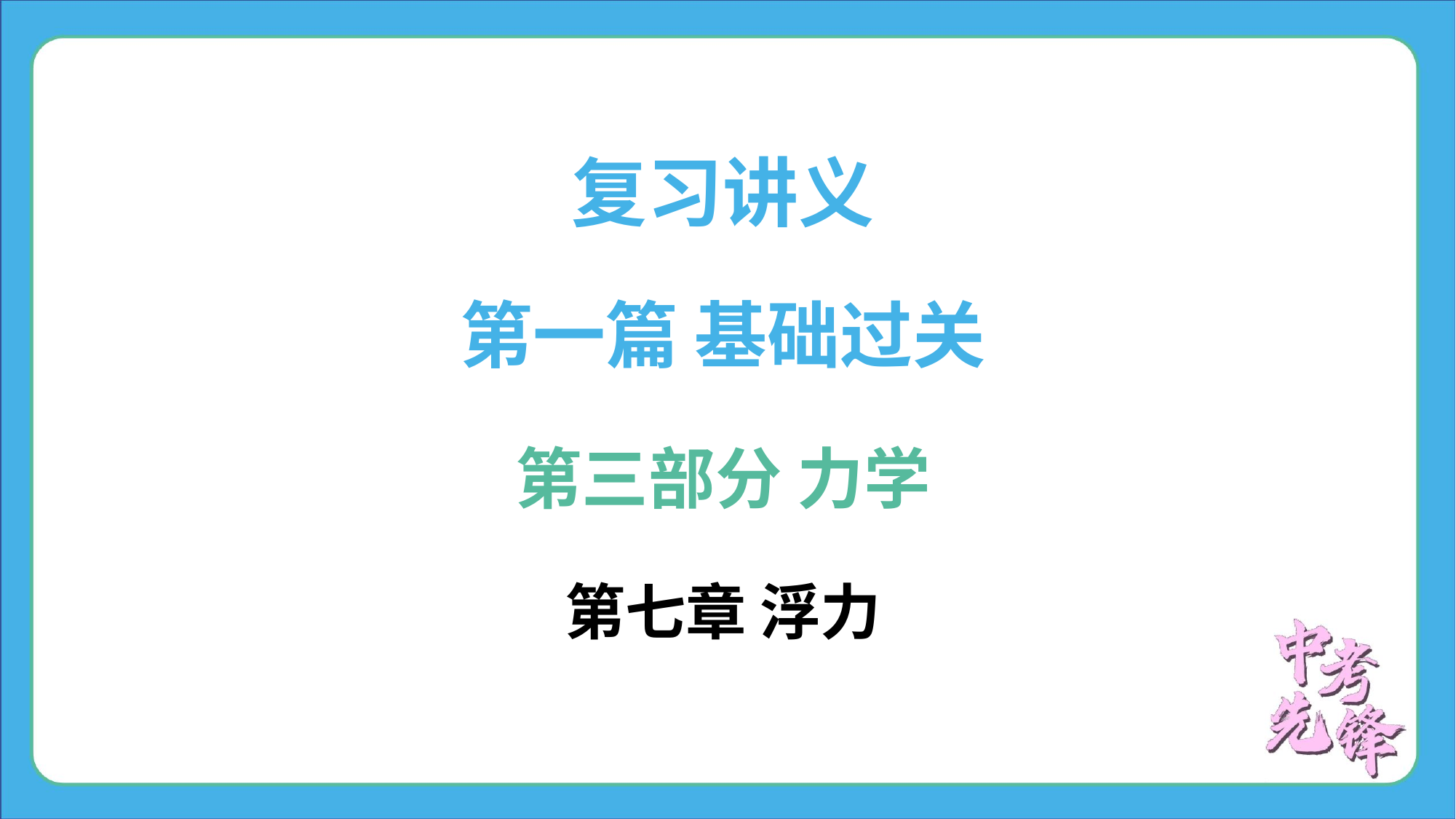

复习讲义
第一篇 基础过关
第三部分 力学
第七章 浮力